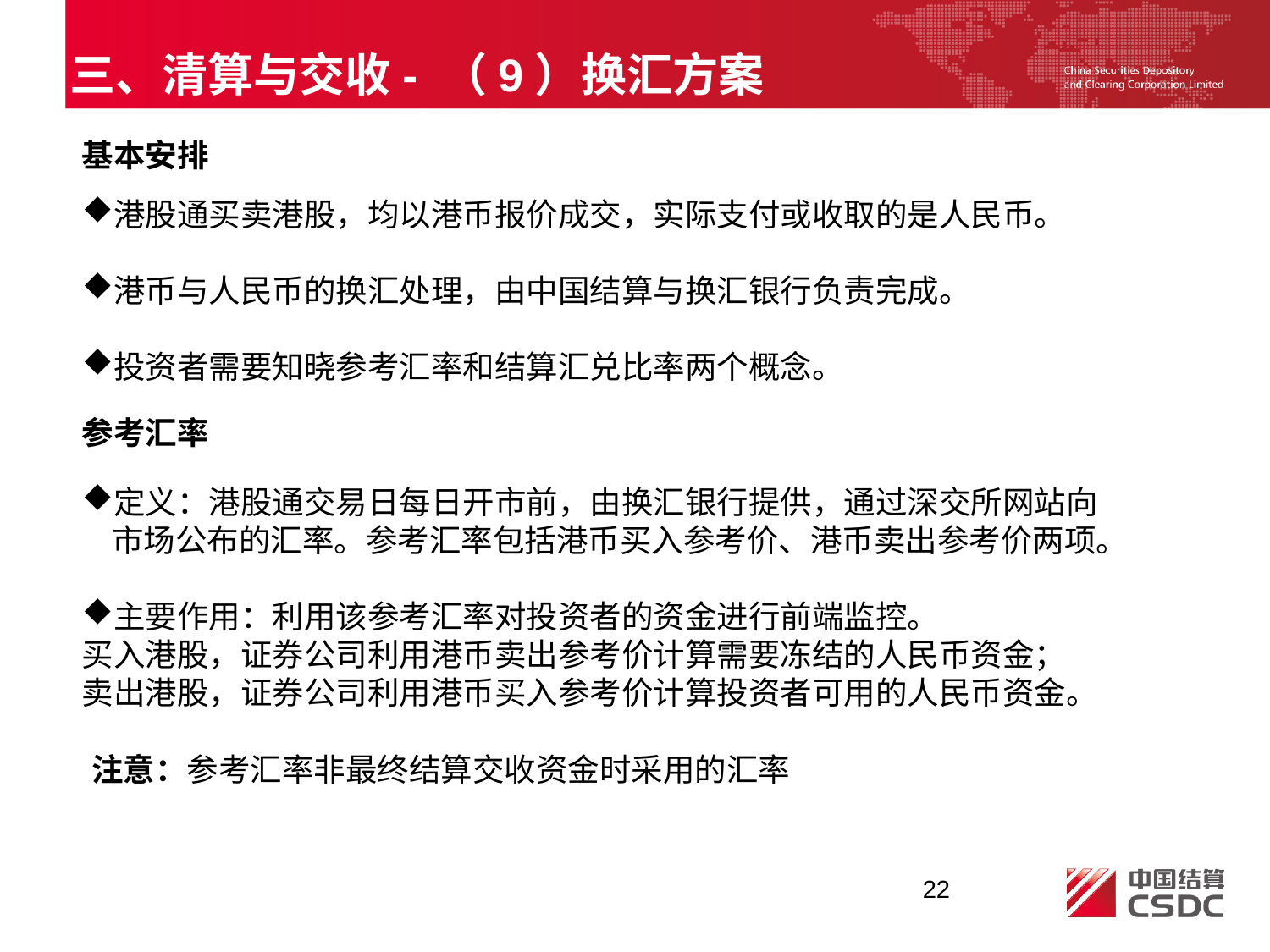

三、清算与交收- （9）换汇方案
基本安排
港股通买卖港股，均以港币报价成交，实际支付或收取的是人民币。

港币与人民币的换汇处理，由中国结算与换汇银行负责完成。

投资者需要知晓参考汇率和结算汇兑比率两个概念。
参考汇率
定义：港股通交易日每日开市前，由换汇银行提供，通过深交所网站向市场公布的汇率。参考汇率包括港币买入参考价、港币卖出参考价两项。

主要作用：利用该参考汇率对投资者的资金进行前端监控。
买入港股，证券公司利用港币卖出参考价计算需要冻结的人民币资金；
卖出港股，证券公司利用港币买入参考价计算投资者可用的人民币资金。
注意：参考汇率非最终结算交收资金时采用的汇率
22